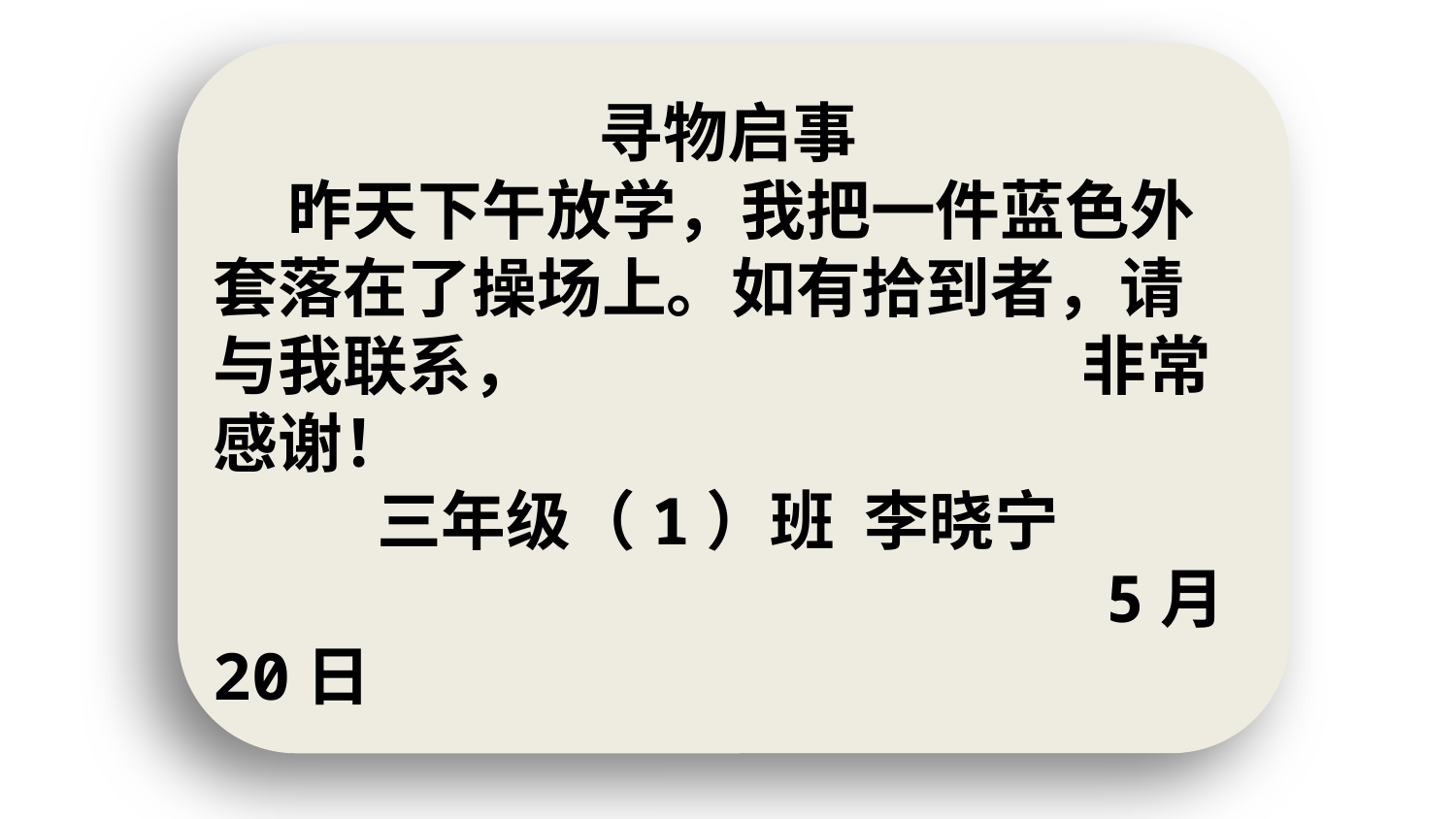

寻物启事
    昨天下午放学，我把一件蓝色外套落在了操场上。如有拾到者，请与我联系，                                     非常感谢！
          三年级（1）班  李晓宁
                       5月20日